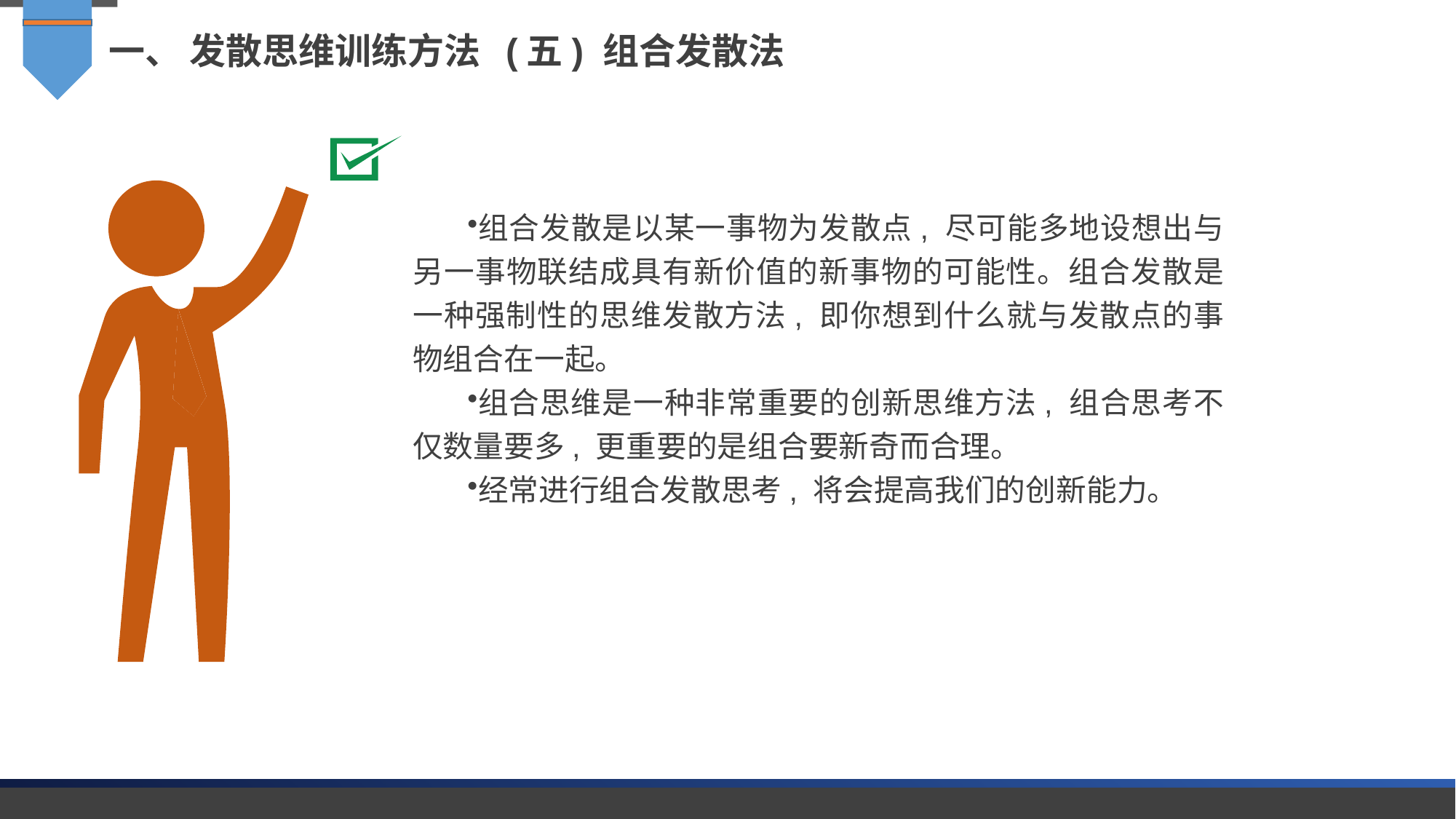

一、 发散思维训练方法  (五) 组合发散法

组合发散是以某一事物为发散点, 尽可能多地设想出与另一事物联结成具有新价值的新事物的可能性。组合发散是一种强制性的思维发散方法, 即你想到什么就与发散点的事物组合在一起。
组合思维是一种非常重要的创新思维方法, 组合思考不仅数量要多, 更重要的是组合要新奇而合理。
经常进行组合发散思考, 将会提高我们的创新能力。